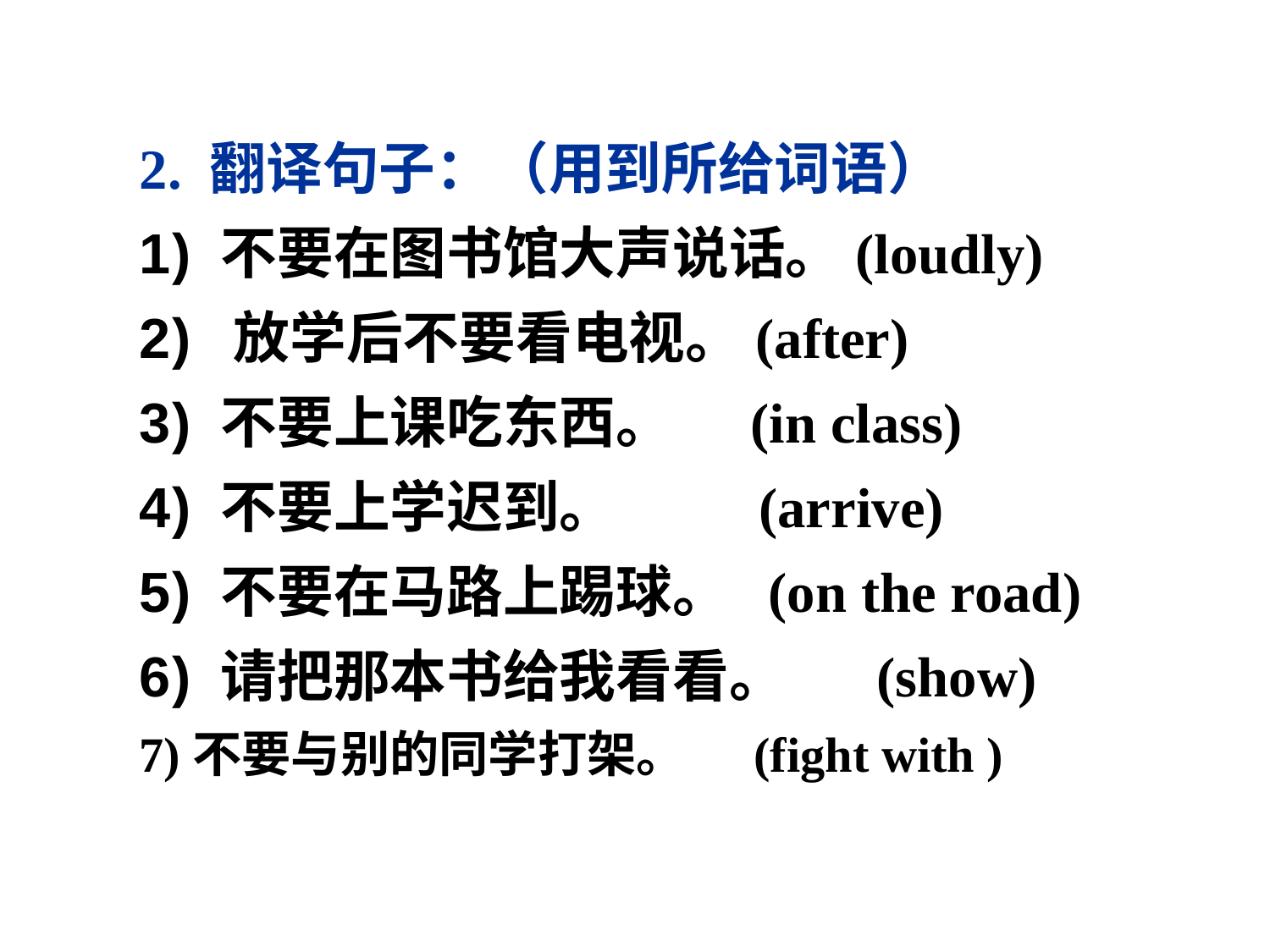

2. 翻译句子：（用到所给词语）
 不要在图书馆大声说话。(loudly)
  放学后不要看电视。(after)
 不要上课吃东西。     (in class)
 不要上学迟到。          (arrive)
 不要在马路上踢球。  (on the road)
 请把那本书给我看看。      (show)
7)不要与别的同学打架。     (fight with )